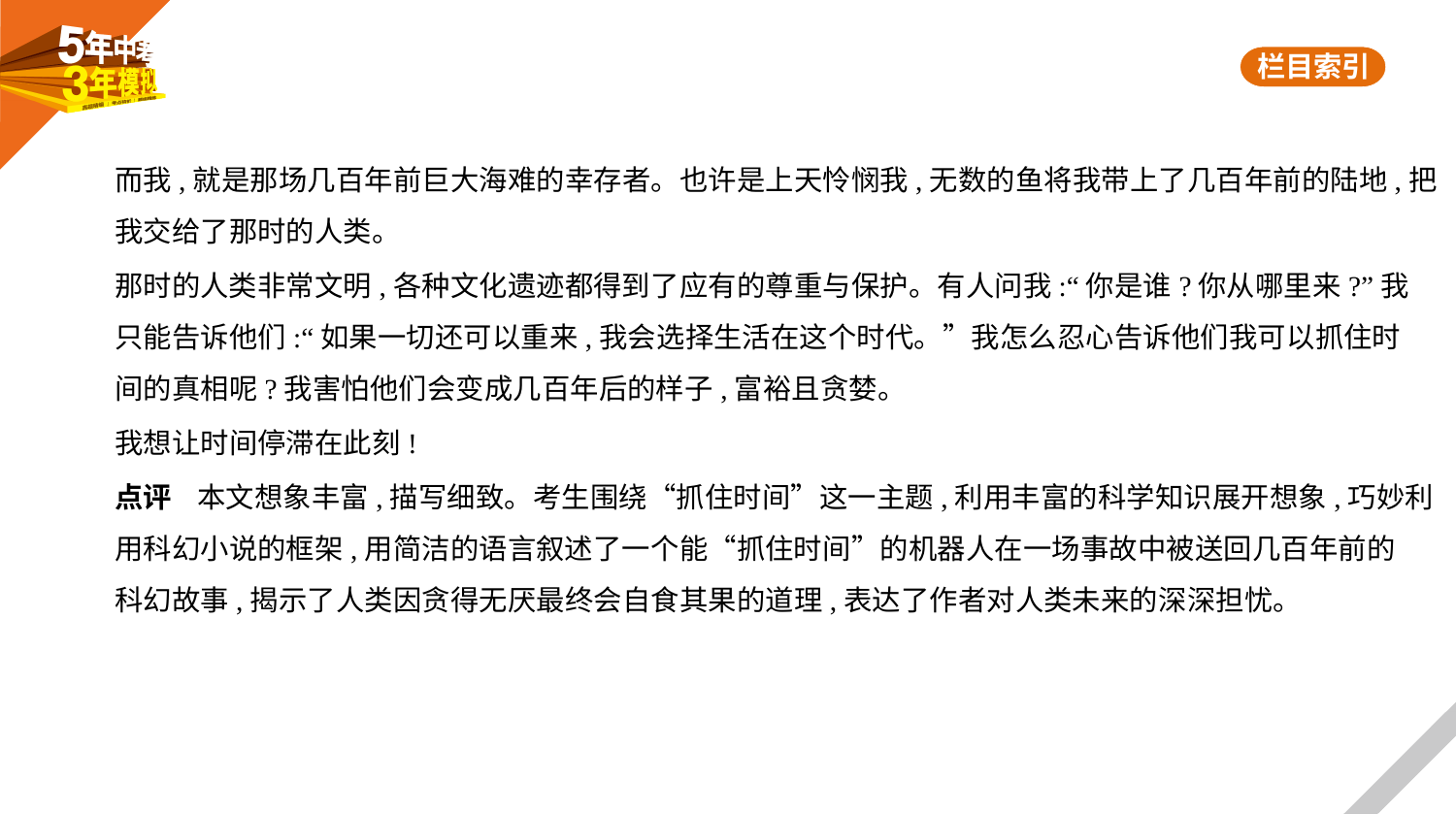

而我,就是那场几百年前巨大海难的幸存者。也许是上天怜悯我,无数的鱼将我带上了几百年前的陆地,把
我交给了那时的人类。
那时的人类非常文明,各种文化遗迹都得到了应有的尊重与保护。有人问我:“你是谁?你从哪里来?”我
只能告诉他们:“如果一切还可以重来,我会选择生活在这个时代。”我怎么忍心告诉他们我可以抓住时
间的真相呢?我害怕他们会变成几百年后的样子,富裕且贪婪。
我想让时间停滞在此刻!
点评    本文想象丰富,描写细致。考生围绕“抓住时间”这一主题,利用丰富的科学知识展开想象,巧妙利
用科幻小说的框架,用简洁的语言叙述了一个能“抓住时间”的机器人在一场事故中被送回几百年前的
科幻故事,揭示了人类因贪得无厌最终会自食其果的道理,表达了作者对人类未来的深深担忧。